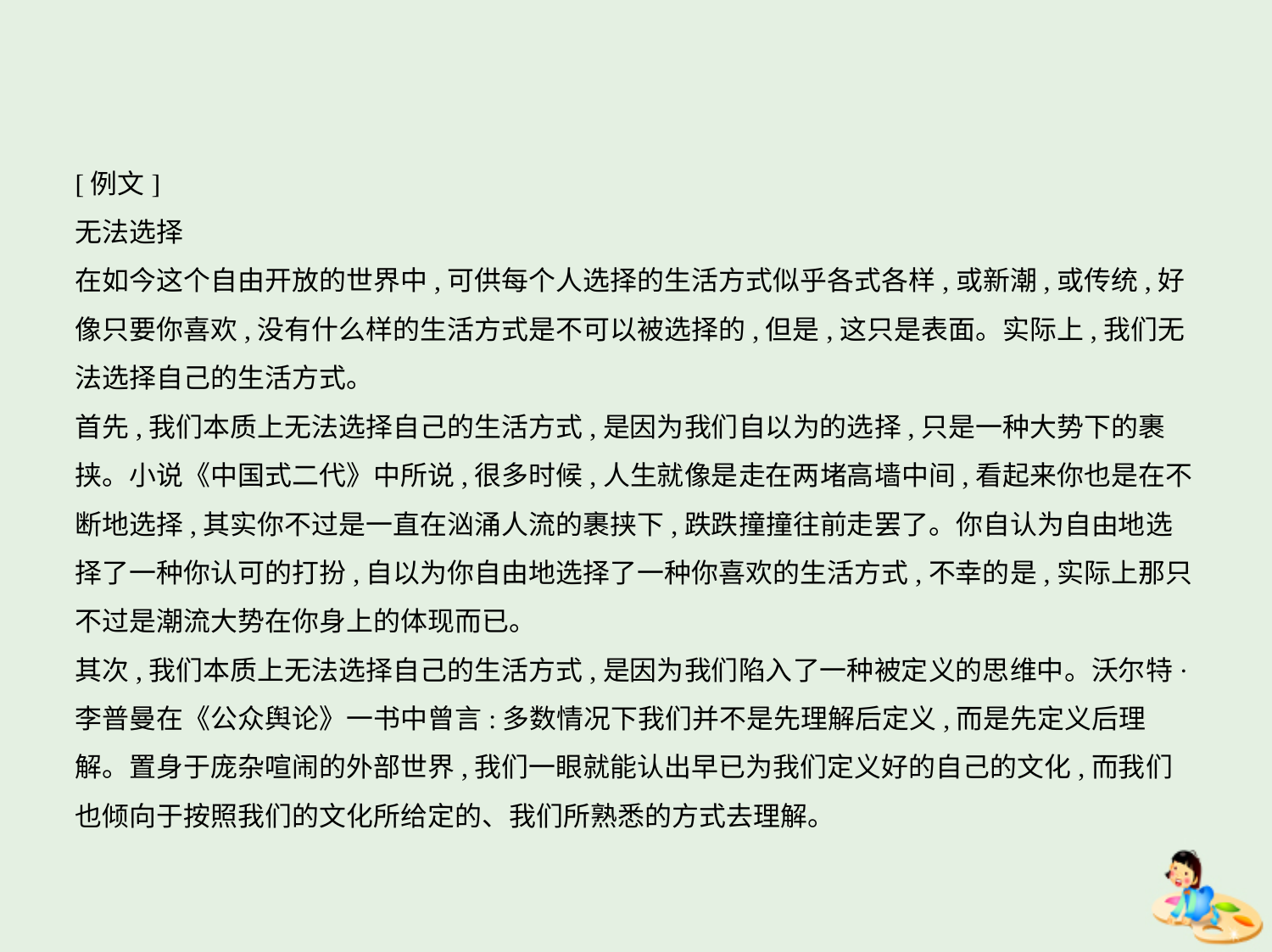

[例文]
无法选择
在如今这个自由开放的世界中,可供每个人选择的生活方式似乎各式各样,或新潮,或传统,好
像只要你喜欢,没有什么样的生活方式是不可以被选择的,但是,这只是表面。实际上,我们无
法选择自己的生活方式。
首先,我们本质上无法选择自己的生活方式,是因为我们自以为的选择,只是一种大势下的裹
挟。小说《中国式二代》中所说,很多时候,人生就像是走在两堵高墙中间,看起来你也是在不
断地选择,其实你不过是一直在汹涌人流的裹挟下,跌跌撞撞往前走罢了。你自认为自由地选
择了一种你认可的打扮,自以为你自由地选择了一种你喜欢的生活方式,不幸的是,实际上那只
不过是潮流大势在你身上的体现而已。
其次,我们本质上无法选择自己的生活方式,是因为我们陷入了一种被定义的思维中。沃尔特·
李普曼在《公众舆论》一书中曾言:多数情况下我们并不是先理解后定义,而是先定义后理
解。置身于庞杂喧闹的外部世界,我们一眼就能认出早已为我们定义好的自己的文化,而我们
也倾向于按照我们的文化所给定的、我们所熟悉的方式去理解。